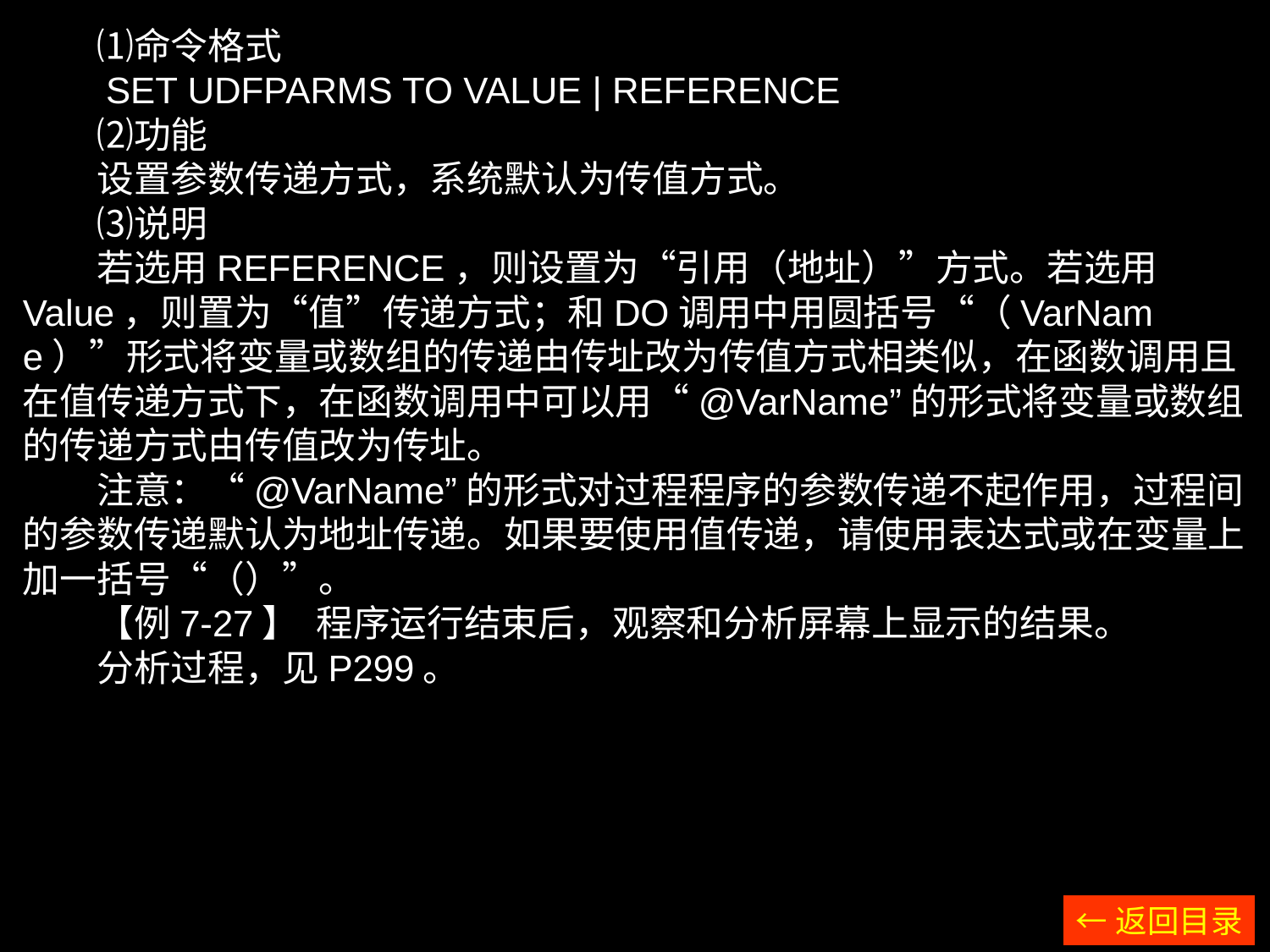

⑴命令格式
　　SET UDFPARMS TO VALUE | REFERENCE
　　⑵功能
　　设置参数传递方式，系统默认为传值方式。
　　⑶说明
　　若选用REFERENCE，则设置为“引用（地址）”方式。若选用Value，则置为“值”传递方式；和DO调用中用圆括号“（VarName）”形式将变量或数组的传递由传址改为传值方式相类似，在函数调用且在值传递方式下，在函数调用中可以用“@VarName”的形式将变量或数组的传递方式由传值改为传址。
　　注意：“@VarName”的形式对过程程序的参数传递不起作用，过程间的参数传递默认为地址传递。如果要使用值传递，请使用表达式或在变量上加一括号“（）”。
　　【例7-27】  程序运行结束后，观察和分析屏幕上显示的结果。
　　分析过程，见P299。
←返回目录